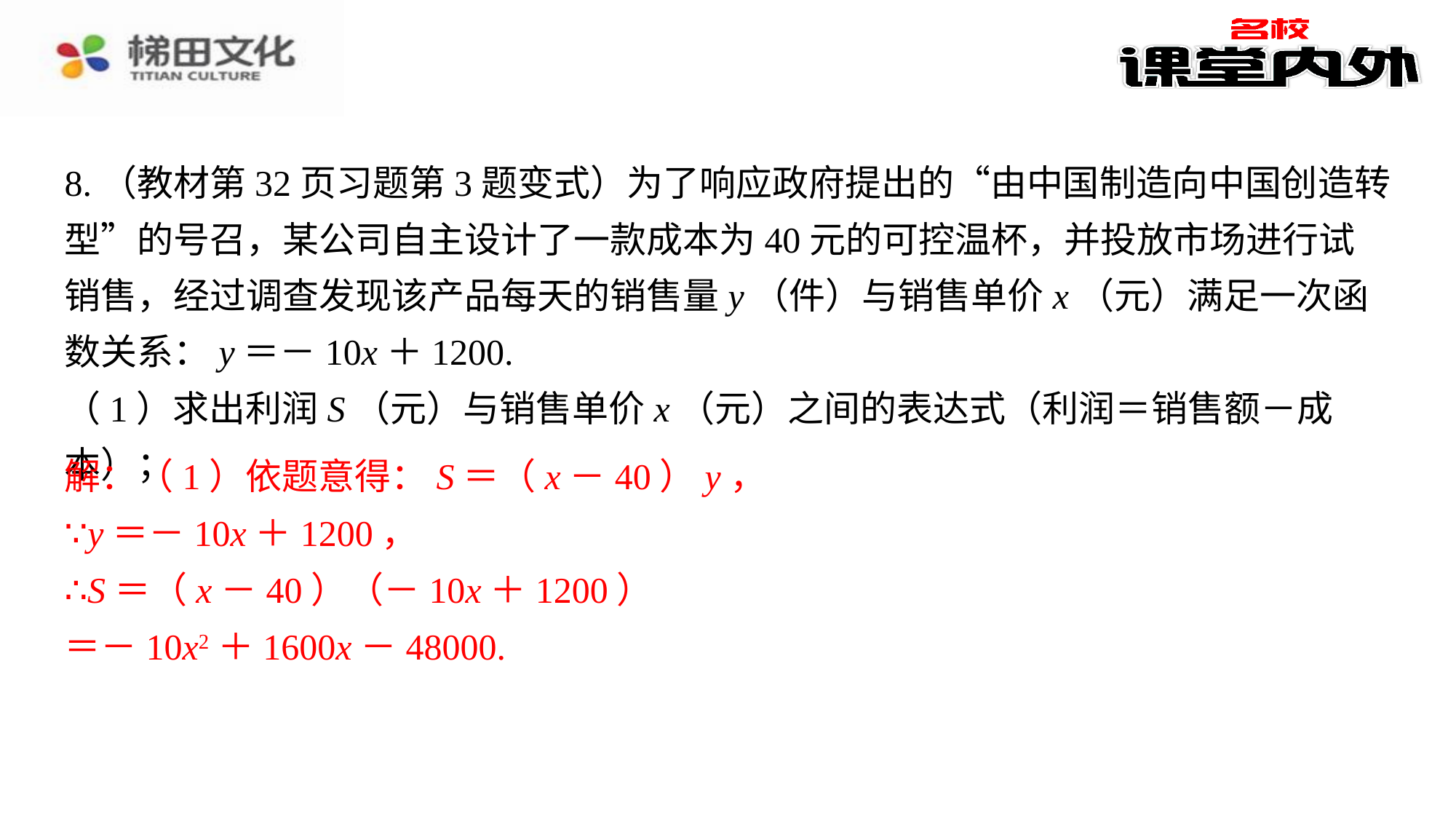

8.（教材第32页习题第3题变式）为了响应政府提出的“由中国制造向中国创造转型”的号召，某公司自主设计了一款成本为40元的可控温杯，并投放市场进行试销售，经过调查发现该产品每天的销售量y（件）与销售单价x（元）满足一次函数关系：y＝－10x＋1200.
（1）求出利润S（元）与销售单价x（元）之间的表达式（利润＝销售额－成本）；
∵y＝－10x＋1200，⁠
∴S＝（x－40）（－10x＋1200）⁠
＝－10x2＋1600x－48000.⁠
解：（1）依题意得：S＝（x－40）y，
∵y＝－10x＋1200，
∴S＝（x－40）（－10x＋1200）
＝－10x2＋1600x－48000.